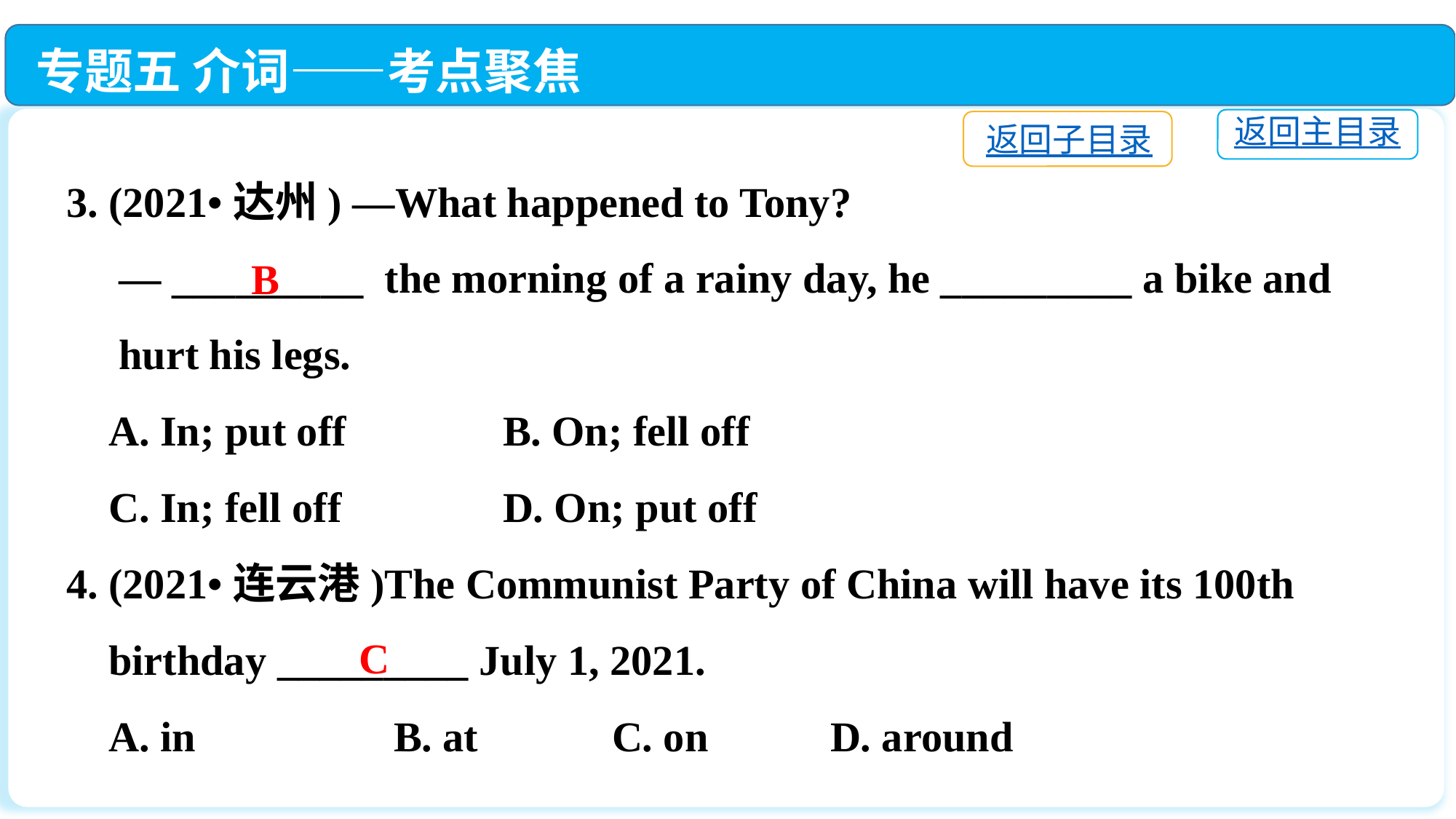

专题五 介词——考点聚焦

返回主目录

返回子目录
3. (2021•达州) —What happened to Tony?
     — _________  the morning of a rainy day, he _________ a bike and
     hurt his legs.
    A. In; put off		B. On; fell off
    C. In; fell off		D. On; put off
4. (2021•连云港)The Communist Party of China will have its 100th
    birthday _________ July 1, 2021.
    A. in		B. at		C. on		D. around
B
C